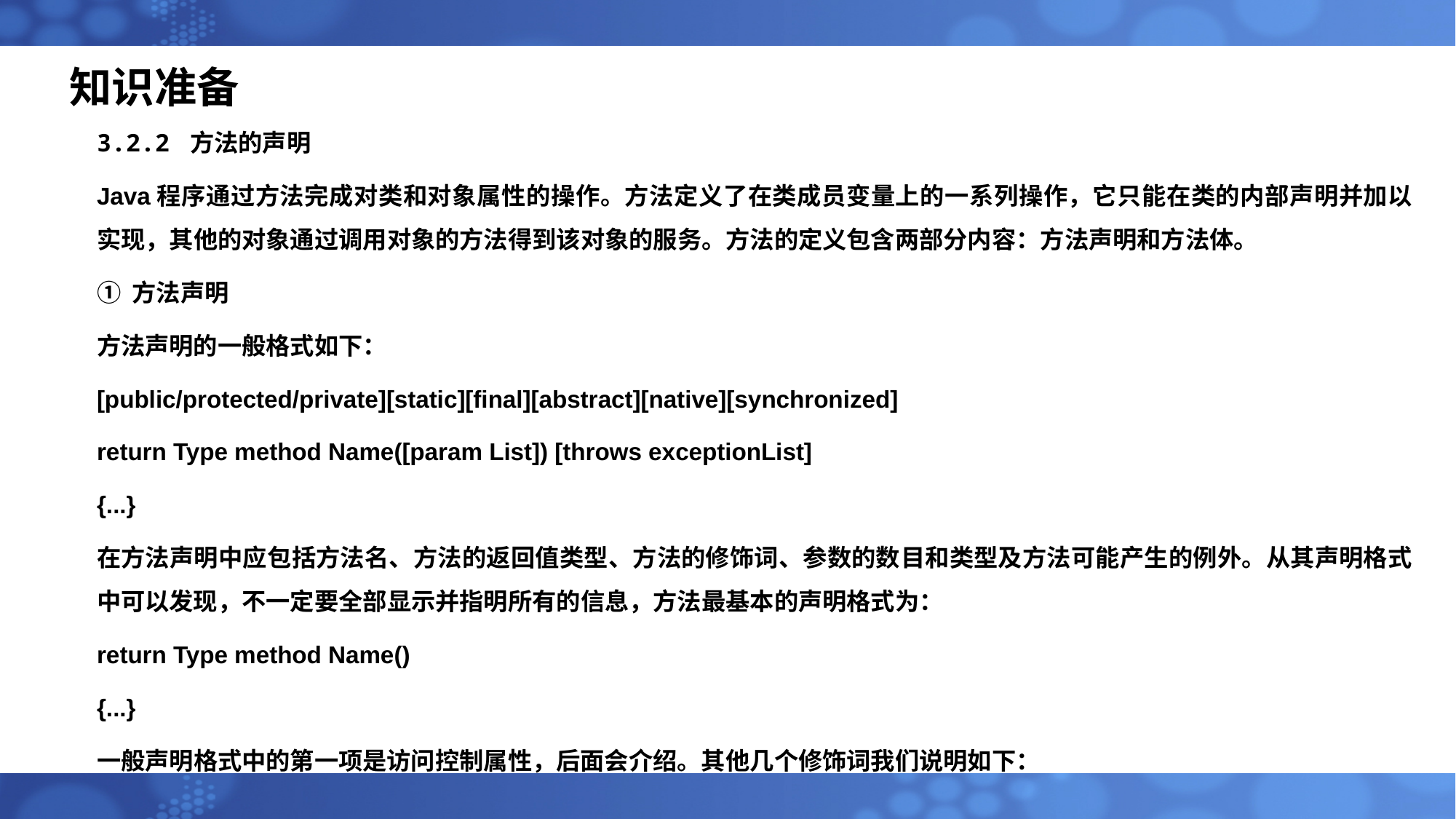

# 知识准备
3.2.2 方法的声明
Java程序通过方法完成对类和对象属性的操作。方法定义了在类成员变量上的一系列操作，它只能在类的内部声明并加以实现，其他的对象通过调用对象的方法得到该对象的服务。方法的定义包含两部分内容：方法声明和方法体。
① 方法声明
方法声明的一般格式如下：
[public/protected/private][static][final][abstract][native][synchronized]
return Type method Name([param List]) [throws exceptionList]
{...}
在方法声明中应包括方法名、方法的返回值类型、方法的修饰词、参数的数目和类型及方法可能产生的例外。从其声明格式中可以发现，不一定要全部显示并指明所有的信息，方法最基本的声明格式为：
return Type method Name()
{...}
一般声明格式中的第一项是访问控制属性，后面会介绍。其他几个修饰词我们说明如下：